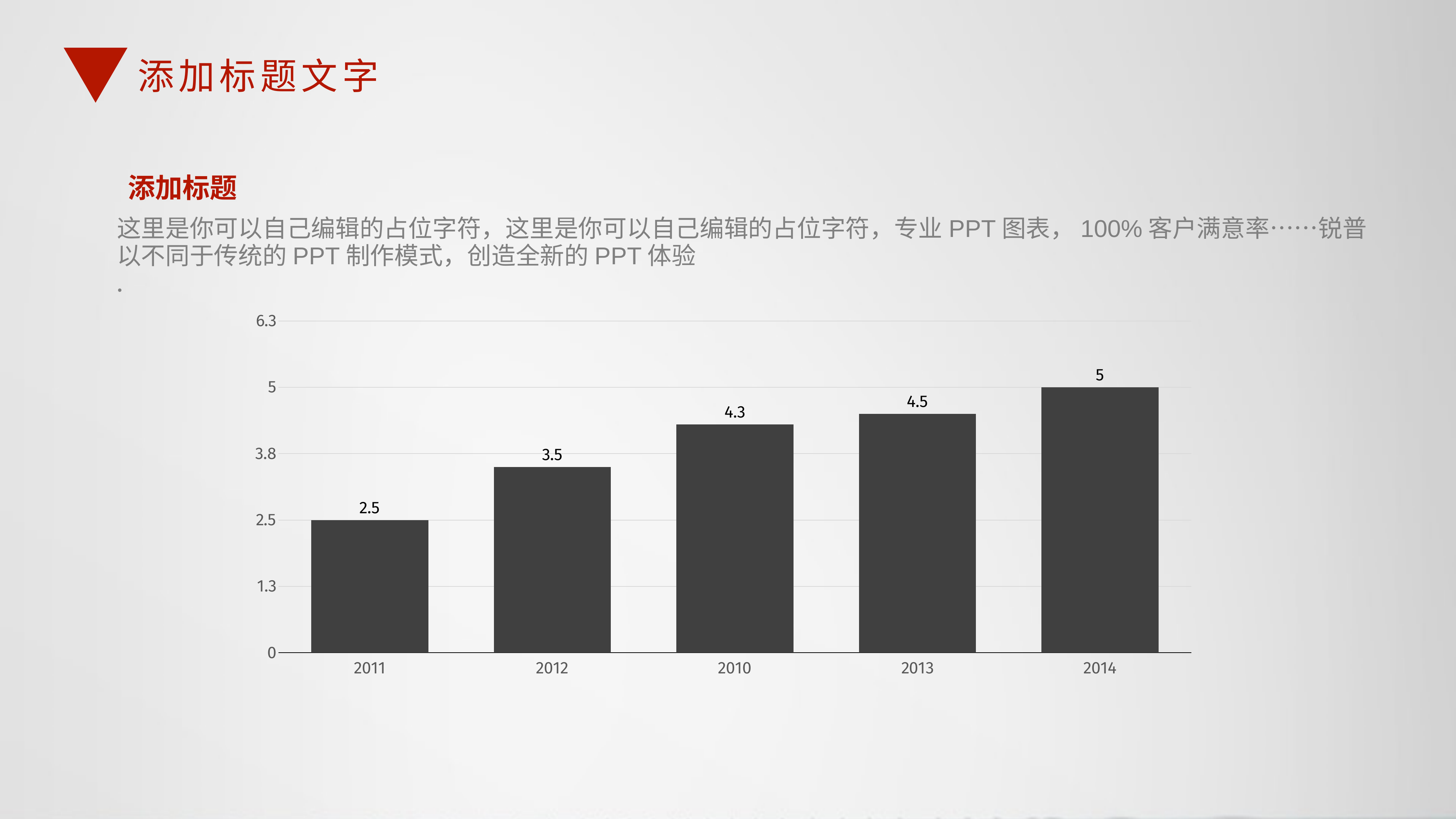

添加标题文字

添加标题
这里是你可以自己编辑的占位字符，这里是你可以自己编辑的占位字符，专业PPT图表，100%客户满意率……锐普以不同于传统的PPT制作模式，创造全新的PPT体验
.

[unsupported chart]